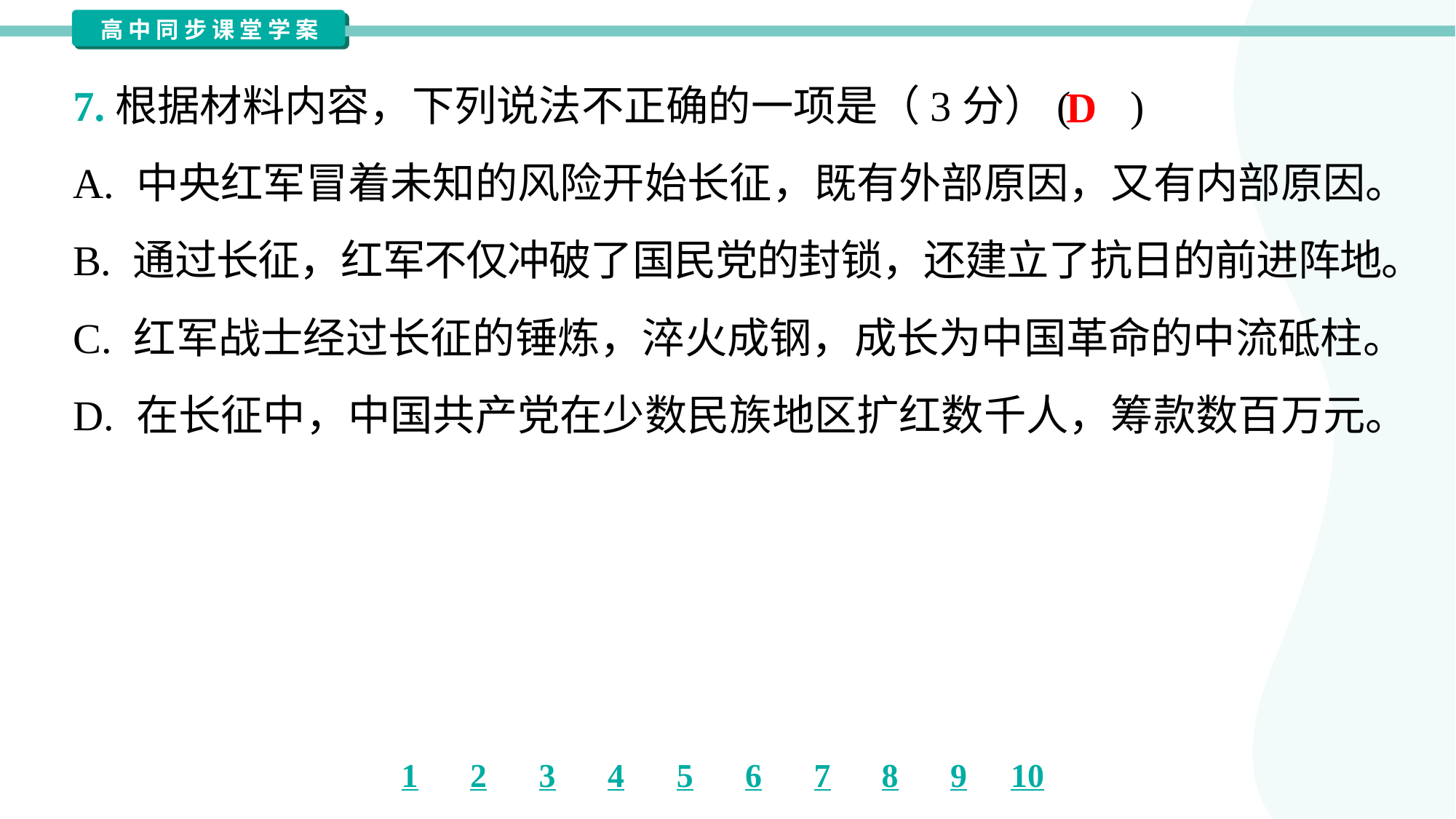

7.根据材料内容，下列说法不正确的一项是（3分）(     )
D
A. 中央红军冒着未知的风险开始长征，既有外部原因，又有内部原因。
B. 通过长征，红军不仅冲破了国民党的封锁，还建立了抗日的前进阵地。
C. 红军战士经过长征的锤炼，淬火成钢，成长为中国革命的中流砥柱。
D. 在长征中，中国共产党在少数民族地区扩红数千人，筹款数百万元。